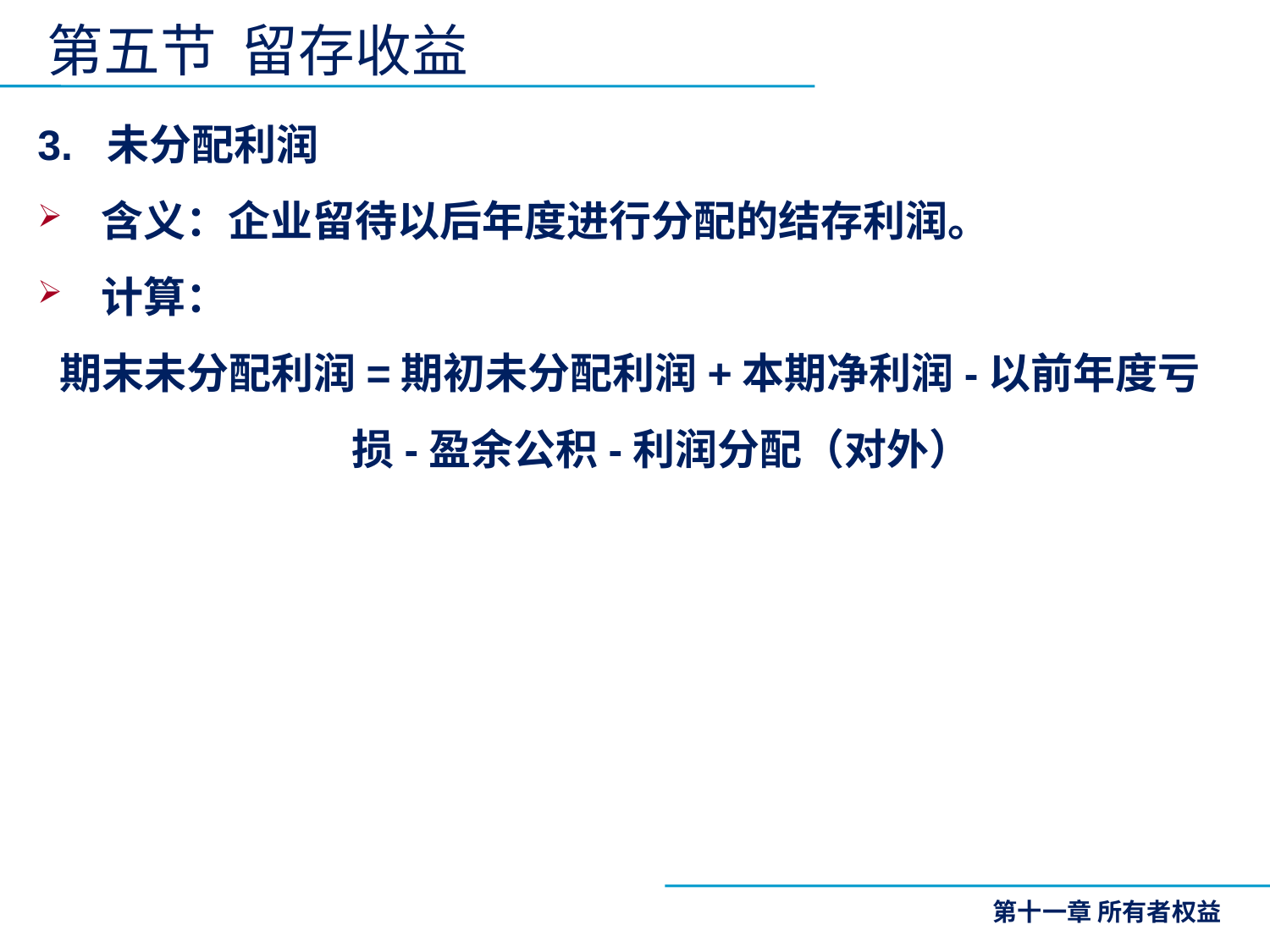

第五节  留存收益
3.  未分配利润
含义：企业留待以后年度进行分配的结存利润。
计算：
期末未分配利润=期初未分配利润+本期净利润-以前年度亏损-盈余公积-利润分配（对外）